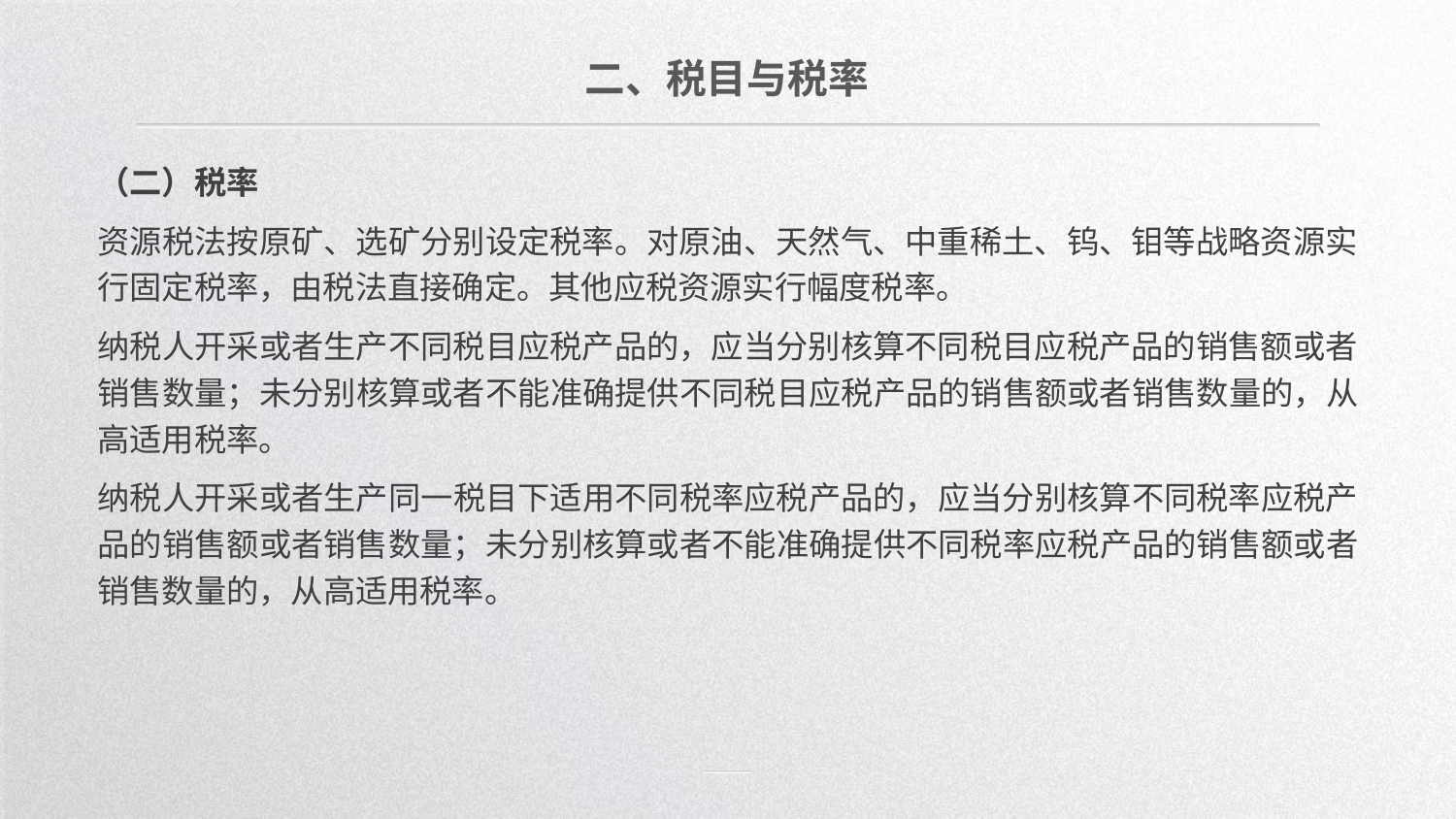

二、税目与税率
（二）税率
资源税法按原矿、选矿分别设定税率。对原油、天然气、中重稀土、钨、钼等战略资源实行固定税率，由税法直接确定。其他应税资源实行幅度税率。
纳税人开采或者生产不同税目应税产品的，应当分别核算不同税目应税产品的销售额或者销售数量；未分别核算或者不能准确提供不同税目应税产品的销售额或者销售数量的，从高适用税率。
纳税人开采或者生产同一税目下适用不同税率应税产品的，应当分别核算不同税率应税产品的销售额或者销售数量；未分别核算或者不能准确提供不同税率应税产品的销售额或者销售数量的，从高适用税率。